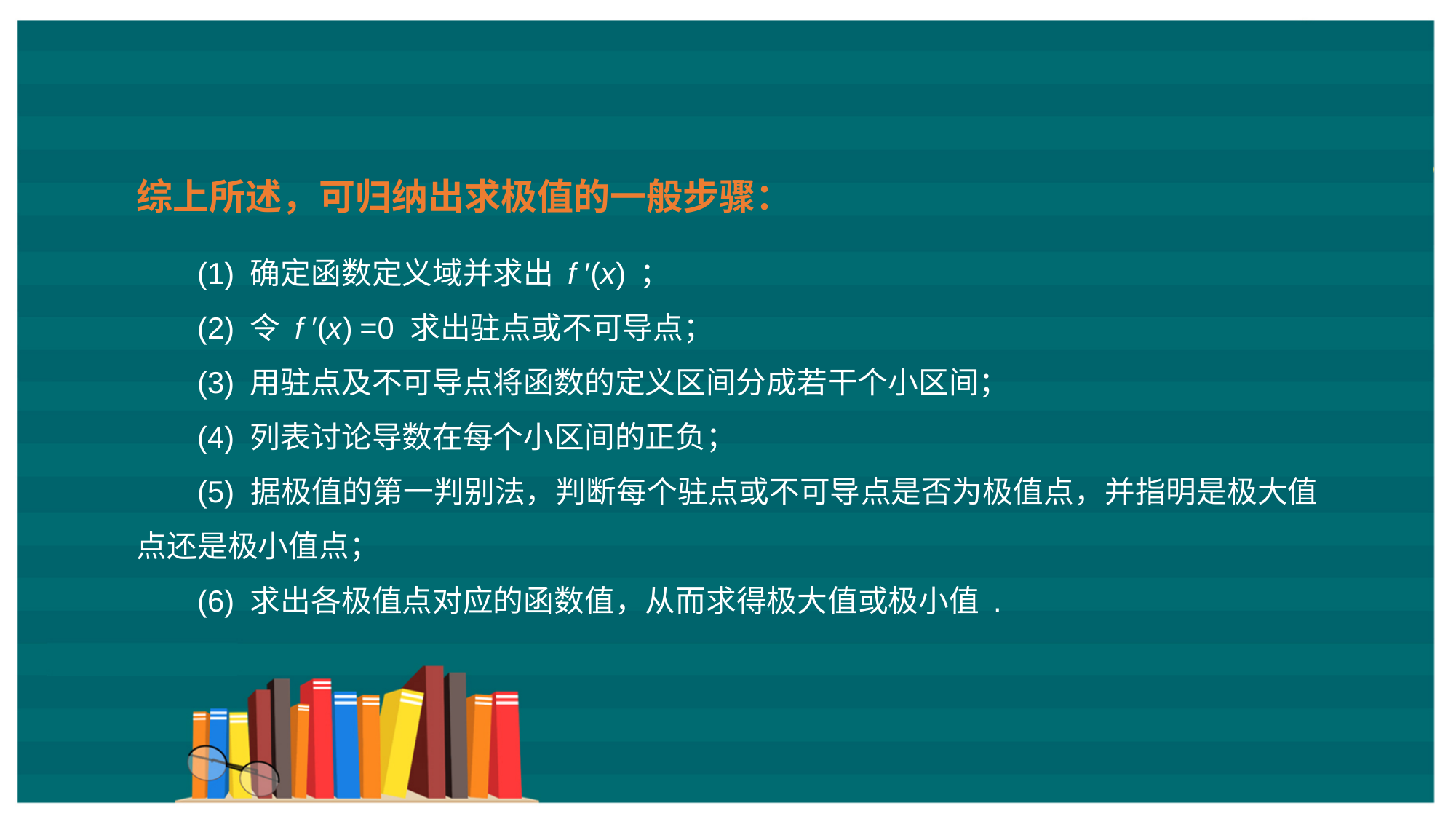

综上所述，可归纳出求极值的一般步骤：
(1) 确定函数定义域并求出 f ′(x) ；
(2) 令 f ′(x) =0 求出驻点或不可导点；
(3) 用驻点及不可导点将函数的定义区间分成若干个小区间；
(4) 列表讨论导数在每个小区间的正负；
(5) 据极值的第一判别法，判断每个驻点或不可导点是否为极值点，并指明是极大值点还是极小值点；
(6) 求出各极值点对应的函数值，从而求得极大值或极小值 .